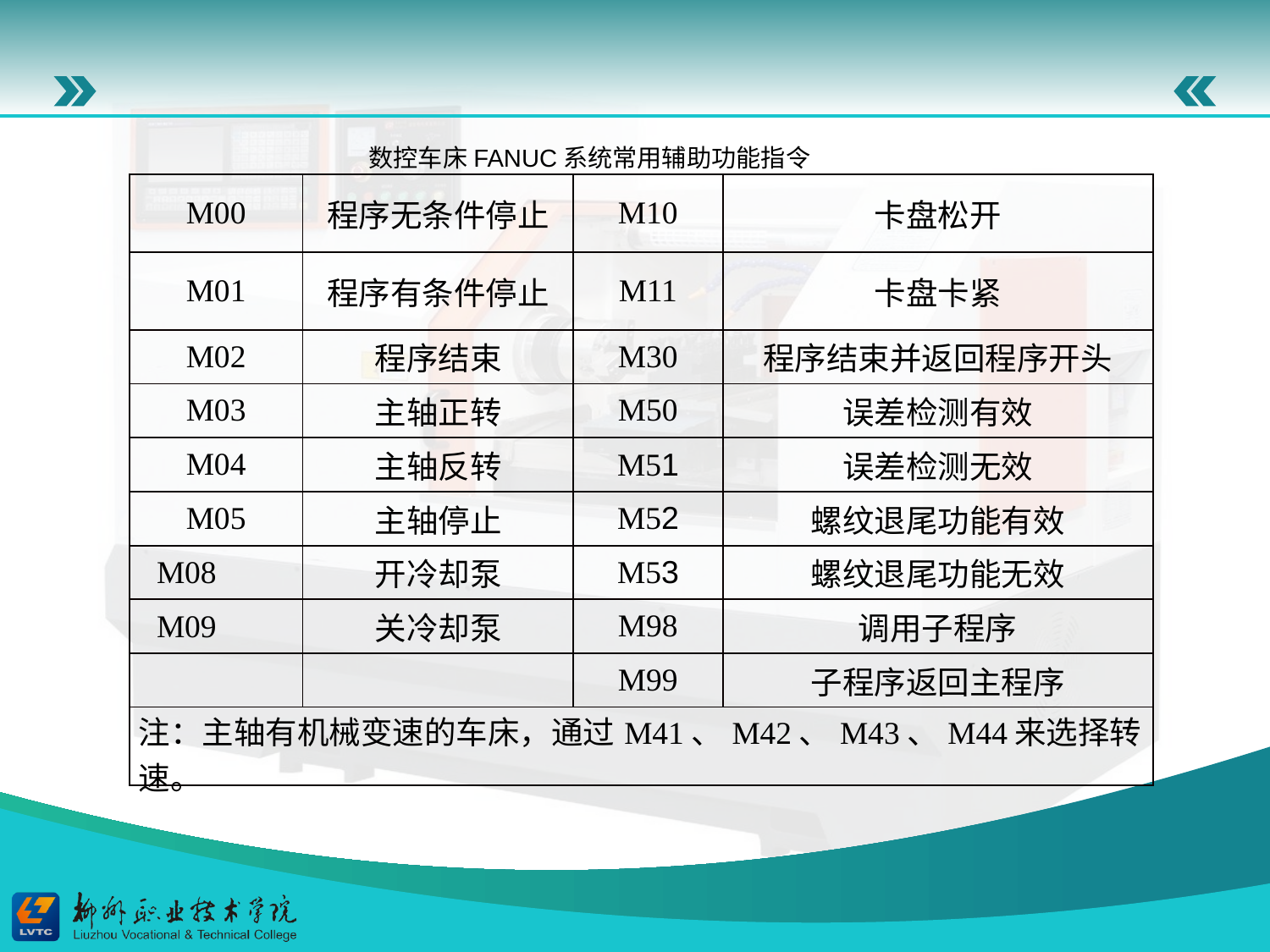

数控车床FANUC系统常用辅助功能指令
| M00 | 程序无条件停止 | M10 | 卡盘松开 |
| --- | --- | --- | --- |
| M01 | 程序有条件停止 | M11 | 卡盘卡紧 |
| M02 | 程序结束 | M30 | 程序结束并返回程序开头 |
| M03 | 主轴正转 | M50 | 误差检测有效 |
| M04 | 主轴反转 | M51 | 误差检测无效 |
| M05 | 主轴停止 | M52 | 螺纹退尾功能有效 |
| M08 | 开冷却泵 | M53 | 螺纹退尾功能无效 |
| M09 | 关冷却泵 | M98 | 调用子程序 |
|  |  | M99 | 子程序返回主程序 |
| 注：主轴有机械变速的车床，通过M41、M42、M43、M44来选择转速。 |  |  |  |